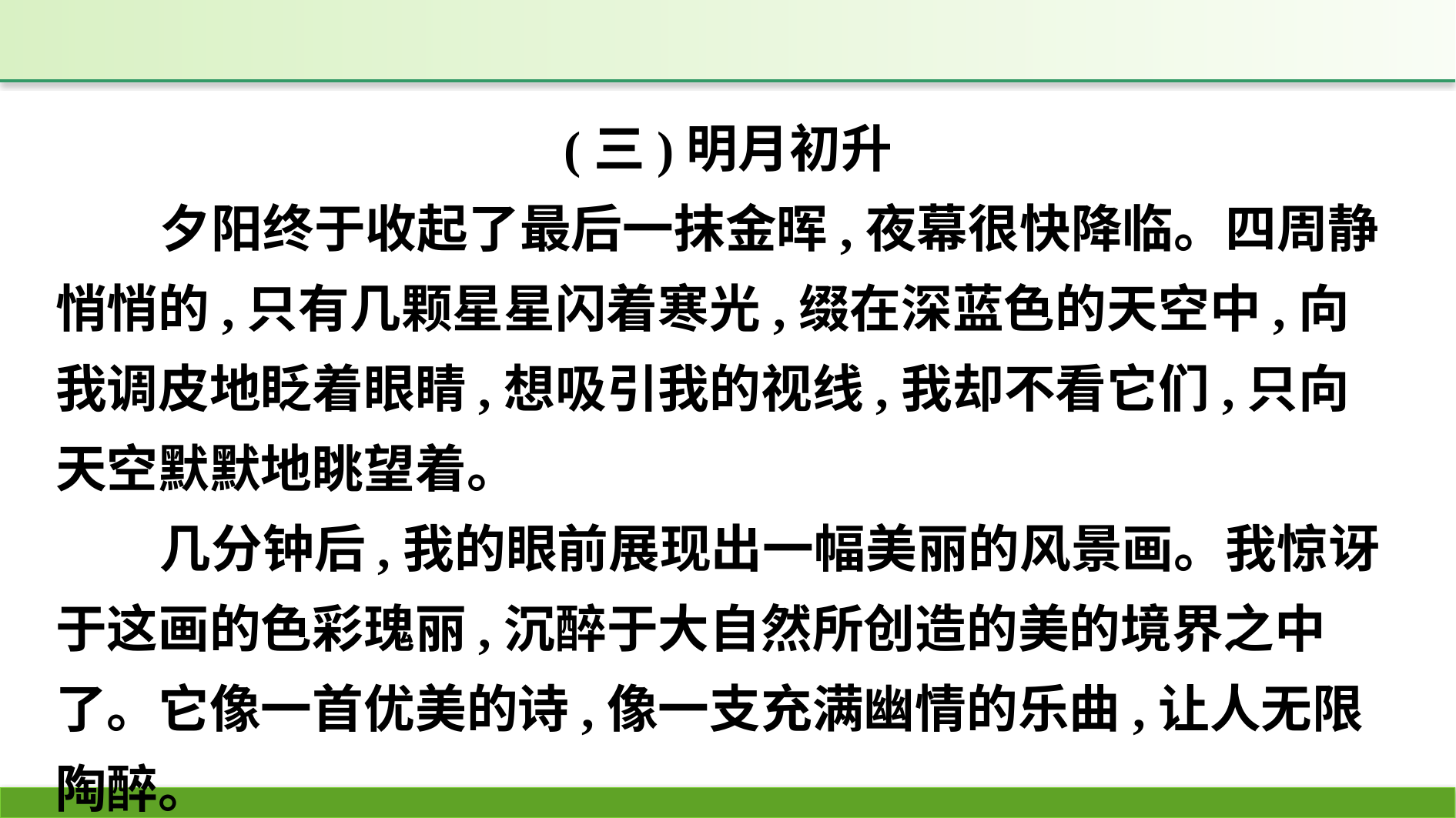

(三)明月初升
夕阳终于收起了最后一抹金晖,夜幕很快降临。四周静悄悄的,只有几颗星星闪着寒光,缀在深蓝色的天空中,向我调皮地眨着眼睛,想吸引我的视线,我却不看它们,只向天空默默地眺望着。
几分钟后,我的眼前展现出一幅美丽的风景画。我惊讶于这画的色彩瑰丽,沉醉于大自然所创造的美的境界之中了。它像一首优美的诗,像一支充满幽情的乐曲,让人无限陶醉。